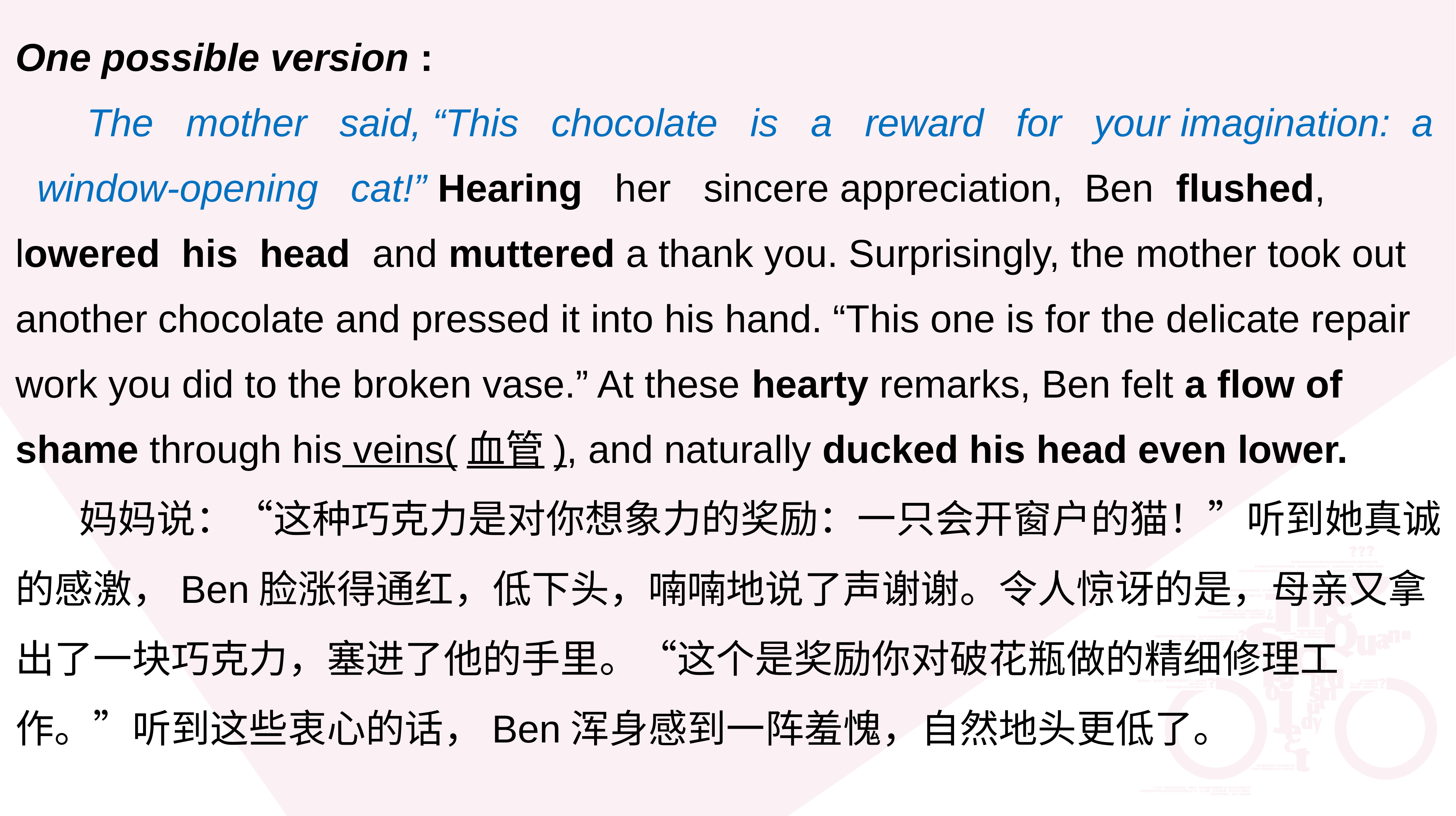

One possible version :
    The   mother   said, “This   chocolate   is   a   reward   for   your imagination:  a   window-opening   cat!” Hearing   her   sincere appreciation,  Ben  flushed,  lowered  his  head  and muttered a thank you. Surprisingly, the mother took out another chocolate and pressed it into his hand. “This one is for the delicate repair work you did to the broken vase.” At these hearty remarks, Ben felt a flow of shame through his veins(血管), and naturally ducked his head even lower.
   妈妈说：“这种巧克力是对你想象力的奖励：一只会开窗户的猫！”听到她真诚的感激，Ben脸涨得通红，低下头，喃喃地说了声谢谢。令人惊讶的是，母亲又拿出了一块巧克力，塞进了他的手里。“这个是奖励你对破花瓶做的精细修理工作。”听到这些衷心的话，Ben浑身感到一阵羞愧，自然地头更低了。